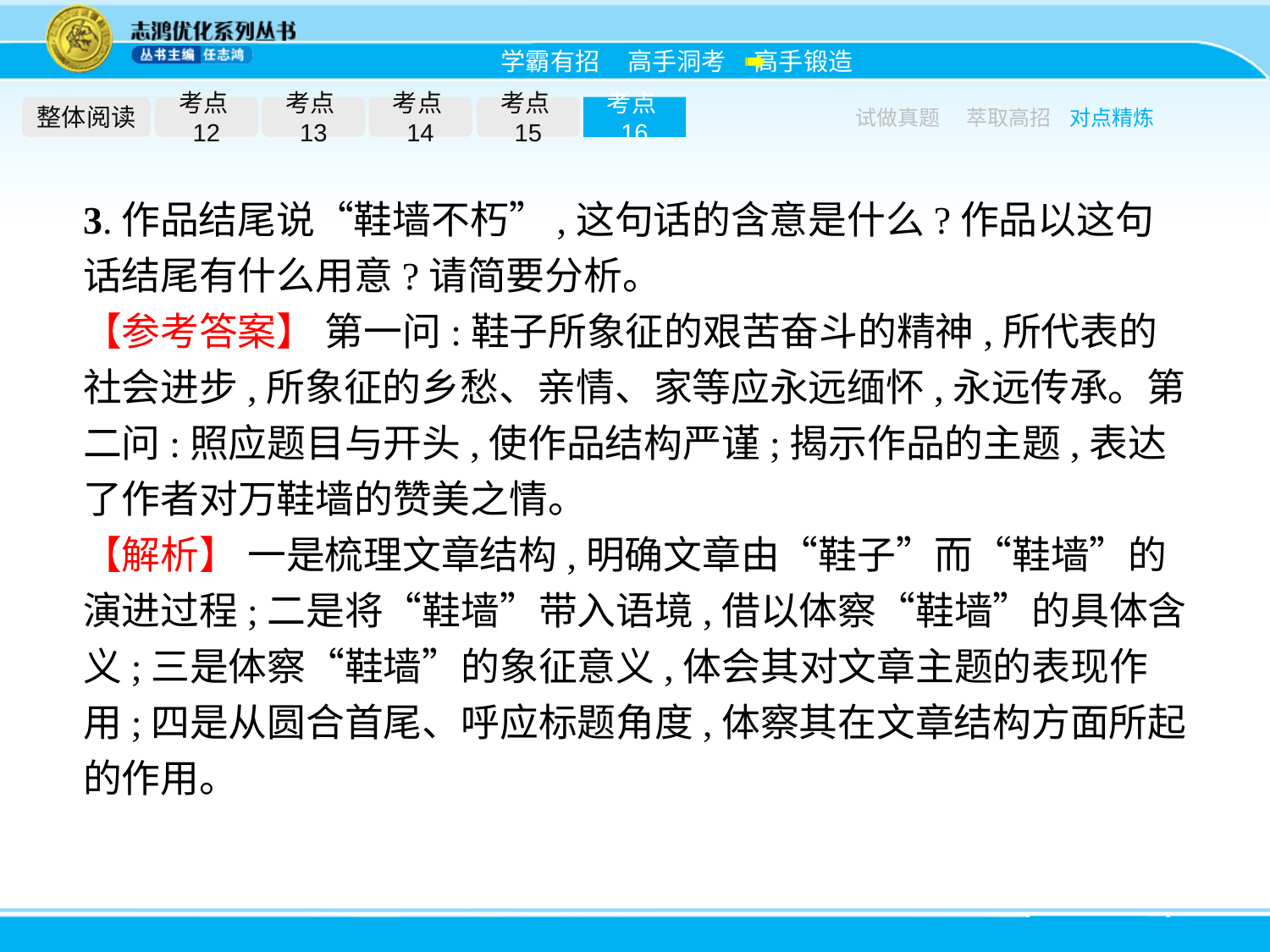

整体阅读
考点12
考点13
考点14
考点15
考点16
试做真题
萃取高招
对点精炼
3.作品结尾说“鞋墙不朽”,这句话的含意是什么?作品以这句话结尾有什么用意?请简要分析。
【参考答案】 第一问:鞋子所象征的艰苦奋斗的精神,所代表的社会进步,所象征的乡愁、亲情、家等应永远缅怀,永远传承。第二问:照应题目与开头,使作品结构严谨;揭示作品的主题,表达了作者对万鞋墙的赞美之情。
【解析】 一是梳理文章结构,明确文章由“鞋子”而“鞋墙”的演进过程;二是将“鞋墙”带入语境,借以体察“鞋墙”的具体含义;三是体察“鞋墙”的象征意义,体会其对文章主题的表现作用;四是从圆合首尾、呼应标题角度,体察其在文章结构方面所起的作用。